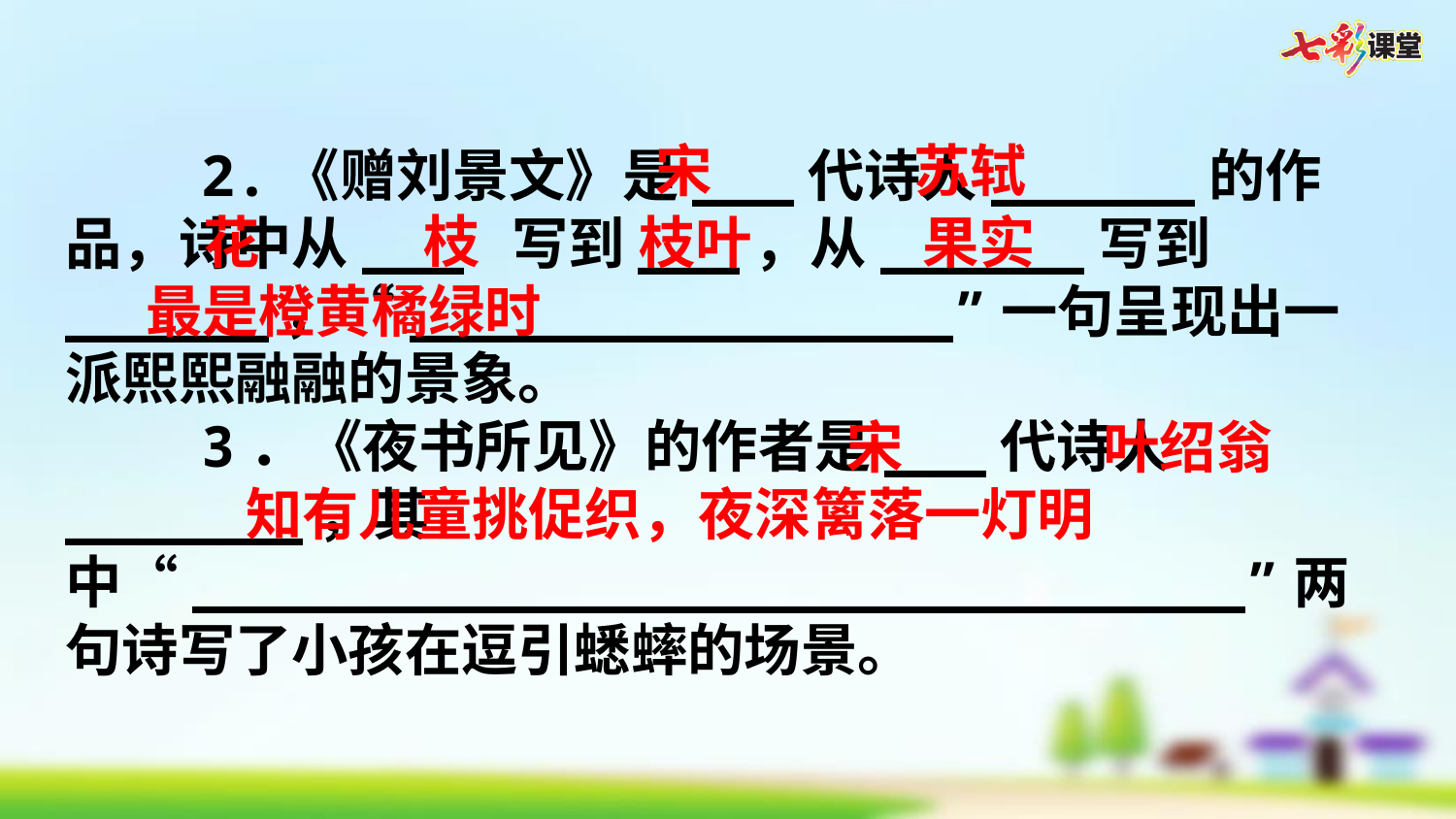

宋
苏轼
    2.《赠刘景文》是___代诗人______的作品，诗中从___ 写到___，从______写到______，“________________”一句呈现出一派熙熙融融的景象。
    3．《夜书所见》的作者是___代诗人_______，其中“_______________________________”两句诗写了小孩在逗引蟋蟀的场景。
枝
花
枝叶
果实
最是橙黄橘绿时
宋
叶绍翁
知有儿童挑促织，夜深篱落一灯明